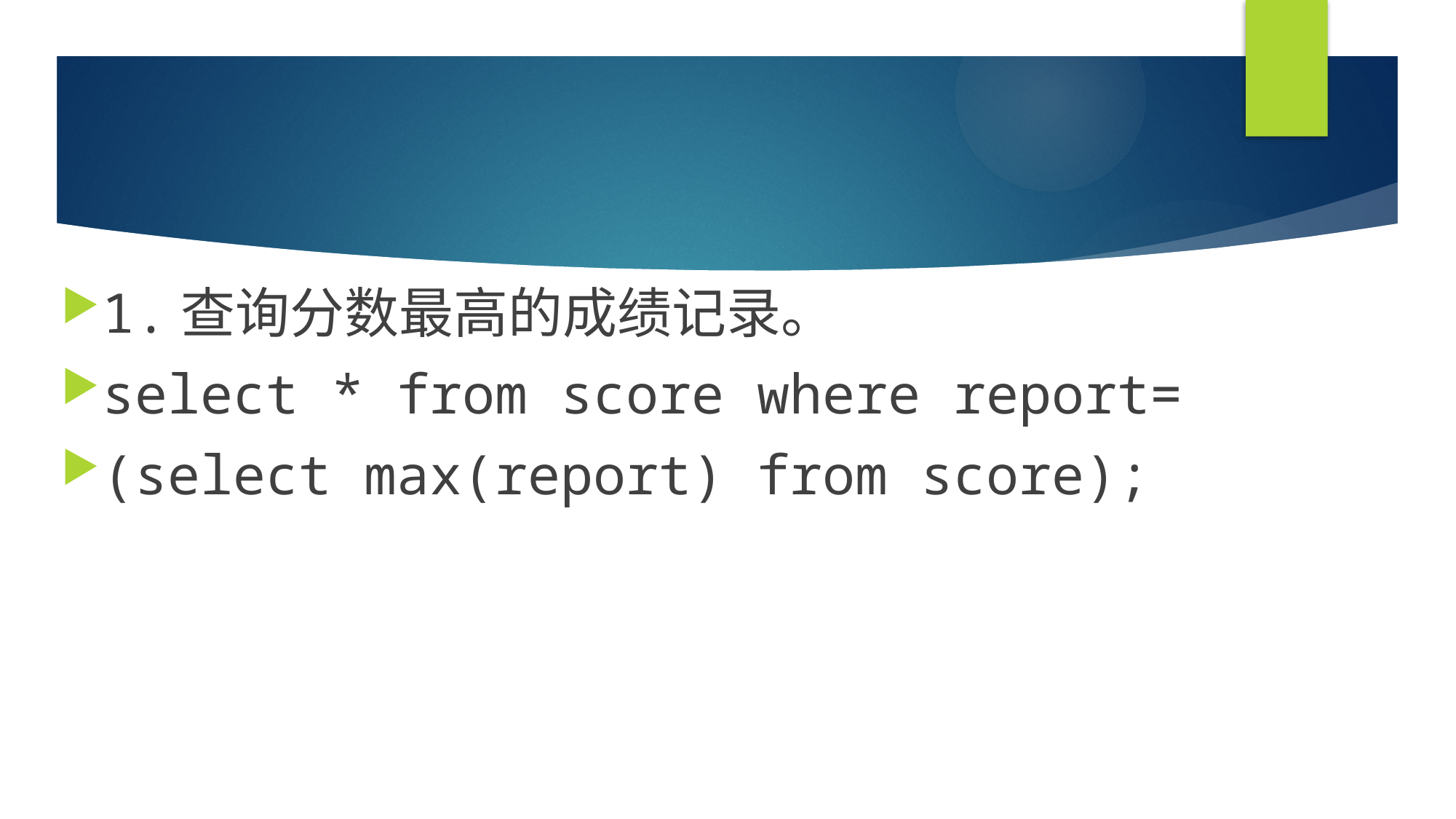

#
1.查询分数最高的成绩记录。
select * from score where report=
(select max(report) from score);